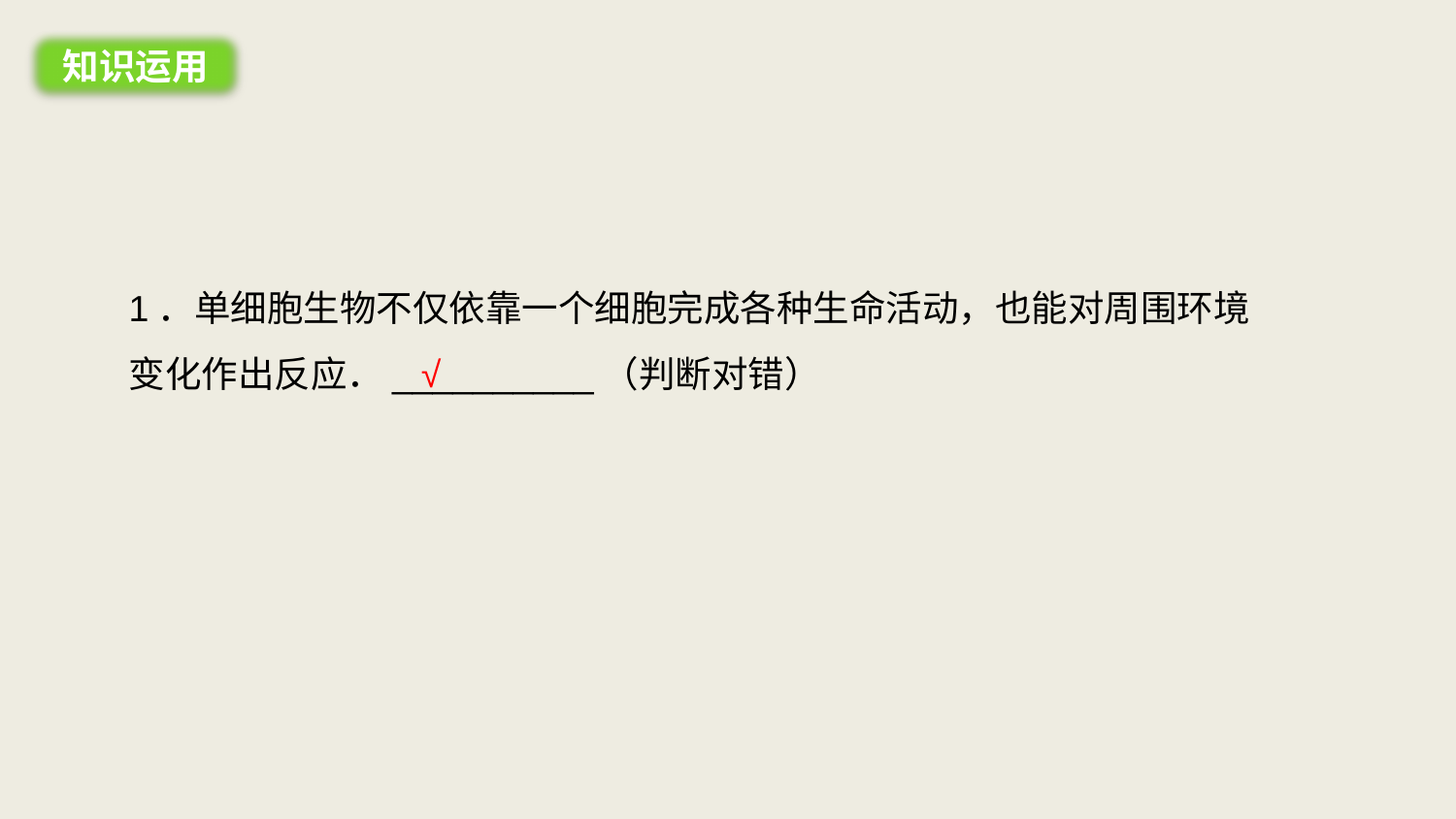

知识运用
1．单细胞生物不仅依靠一个细胞完成各种生命活动，也能对周围环境变化作出反应．__________（判断对错）
√